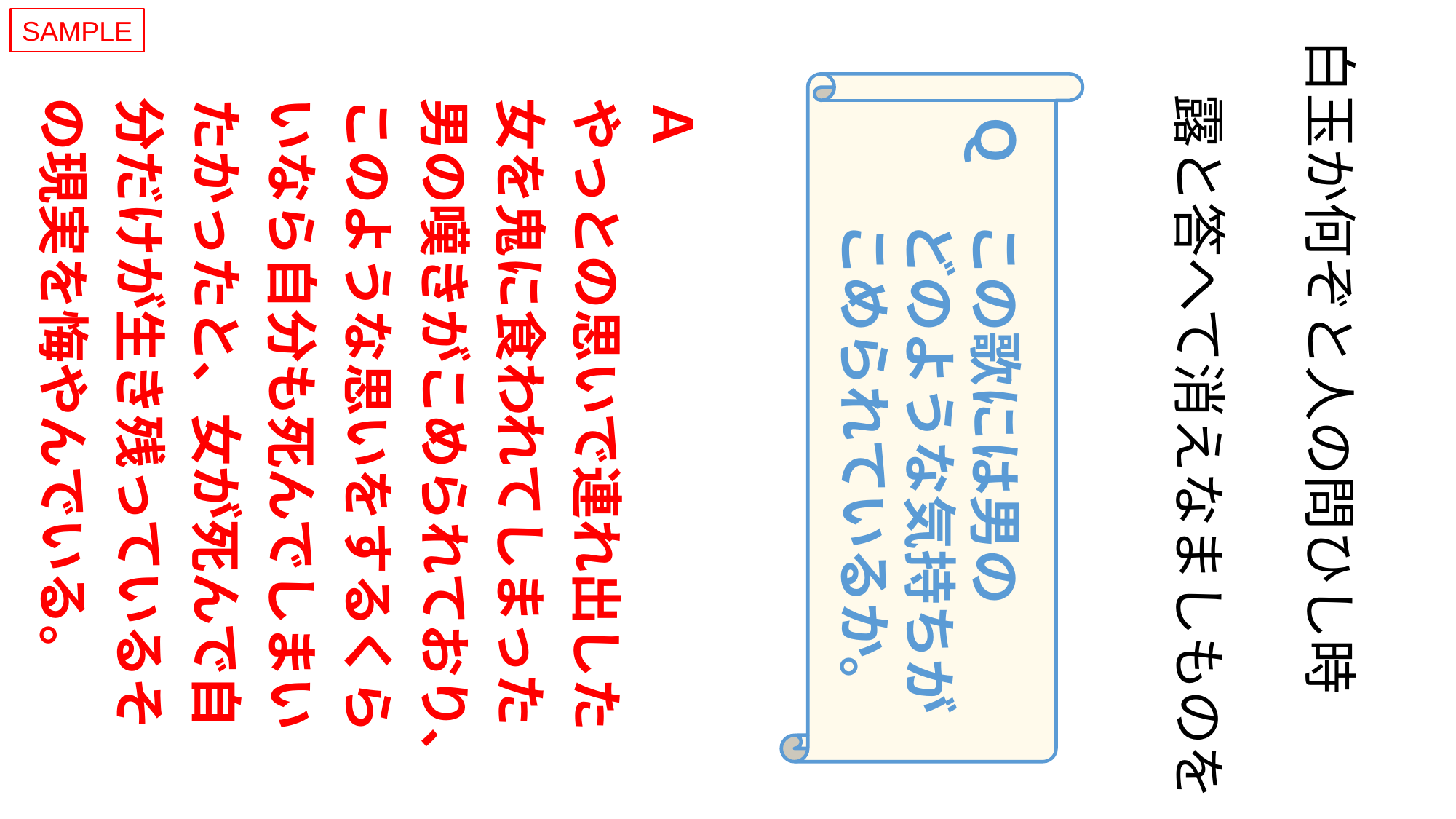

SAMPLE
白玉か何ぞと人の問ひし時
　露と答へて消えなましものを
Ｑ　この歌には男の
　　どのような気持ちが
　　こめられているか。
Ａ
やっとの思いで連れ出した女を鬼に食われてしまった男の嘆きがこめられており、このような思いをするくらいなら自分も死んでしまいたかったと、女が死んで自分だけが生き残っているその現実を悔やんでいる。